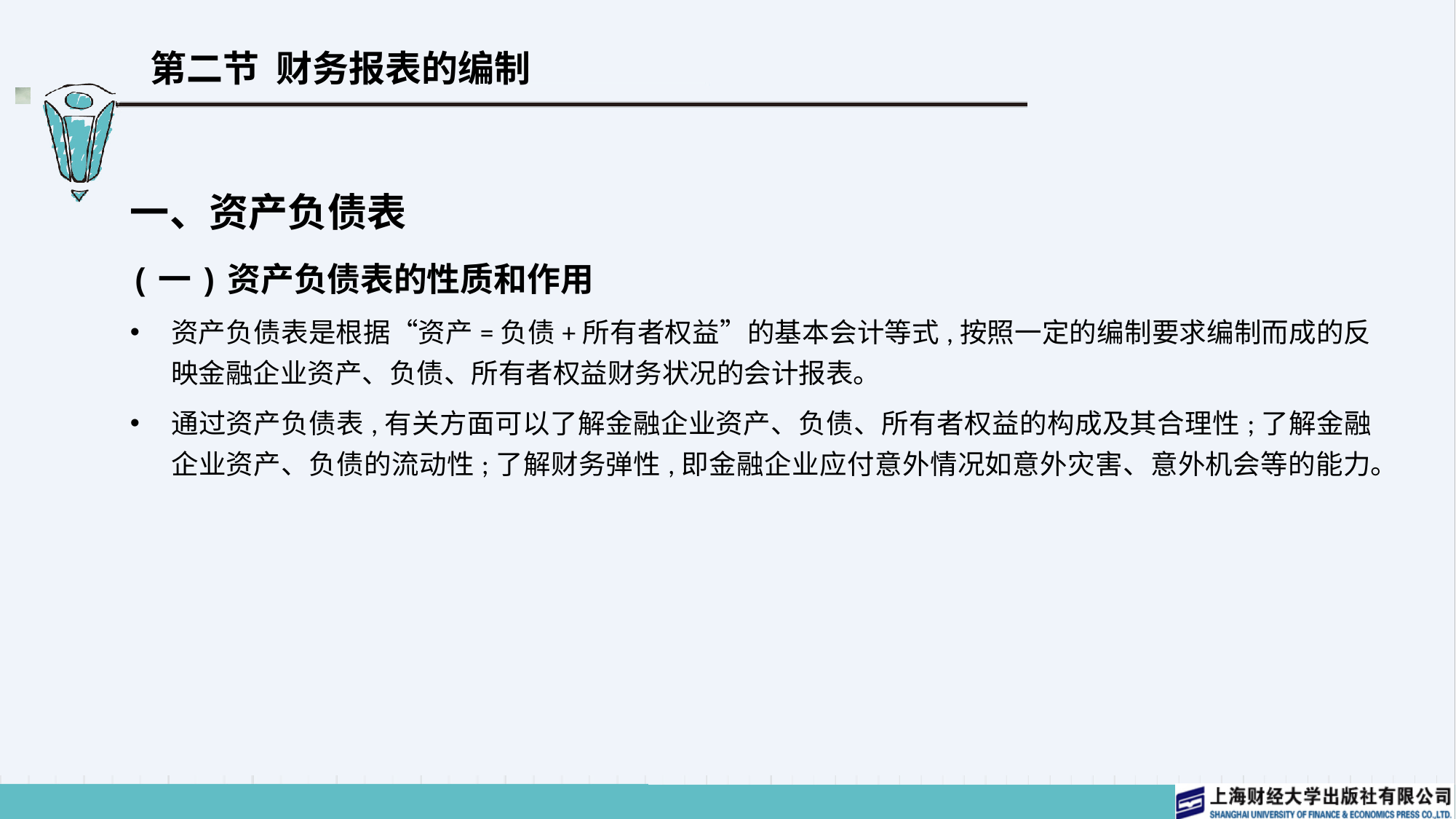

# 第二节  财务报表的编制
一、资产负债表
(一)资产负债表的性质和作用
资产负债表是根据“资产=负债+所有者权益”的基本会计等式,按照一定的编制要求编制而成的反映金融企业资产、负债、所有者权益财务状况的会计报表。
通过资产负债表,有关方面可以了解金融企业资产、负债、所有者权益的构成及其合理性;了解金融企业资产、负债的流动性;了解财务弹性,即金融企业应付意外情况如意外灾害、意外机会等的能力。